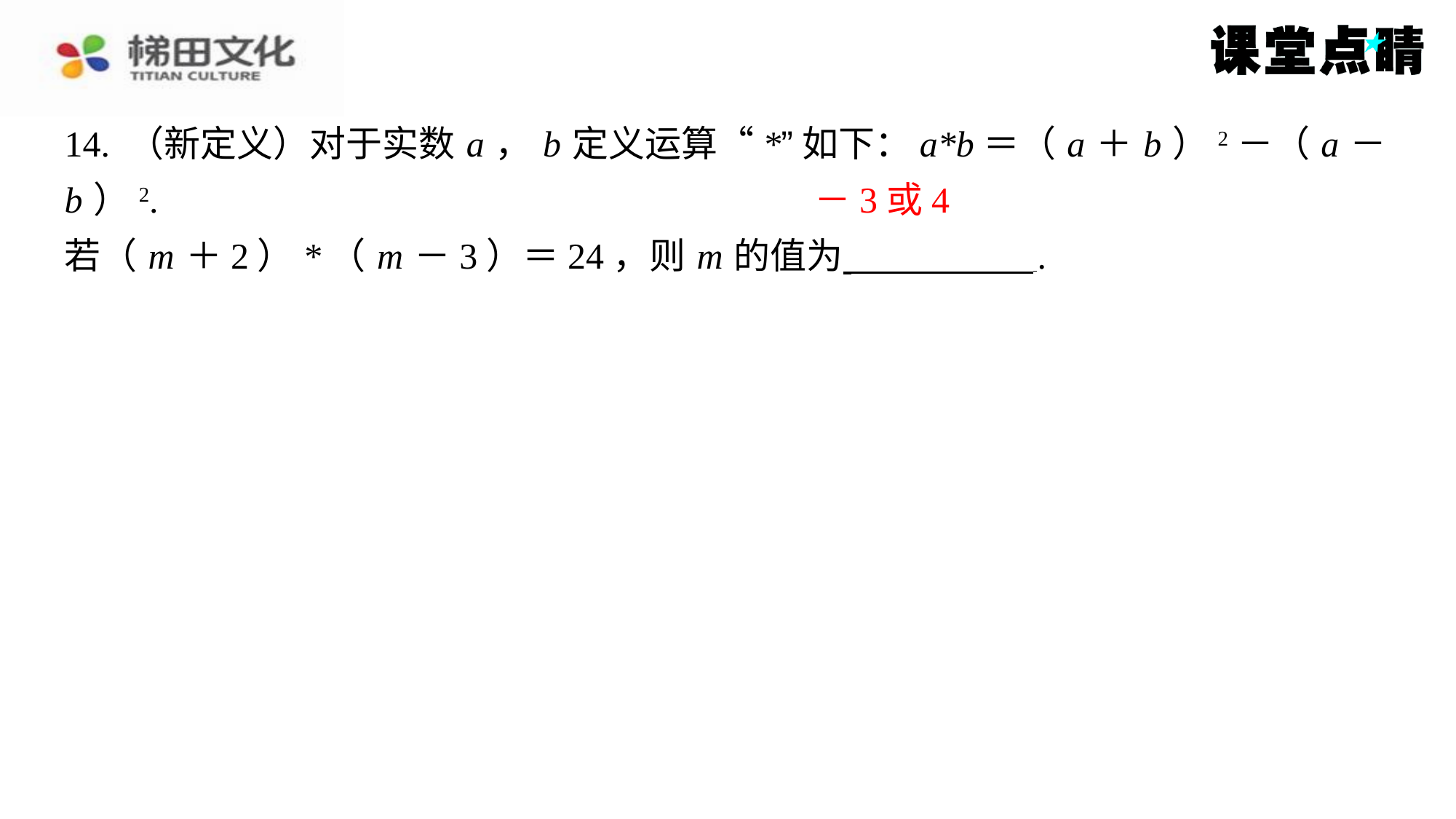

14. （新定义）对于实数 a ， b 定义运算“*”如下：a*b＝（ a ＋ b ）2－（ a － b ）2.
若（ m ＋2）*（ m －3）＝24，则 m 的值为                             ⁠.
－3或4